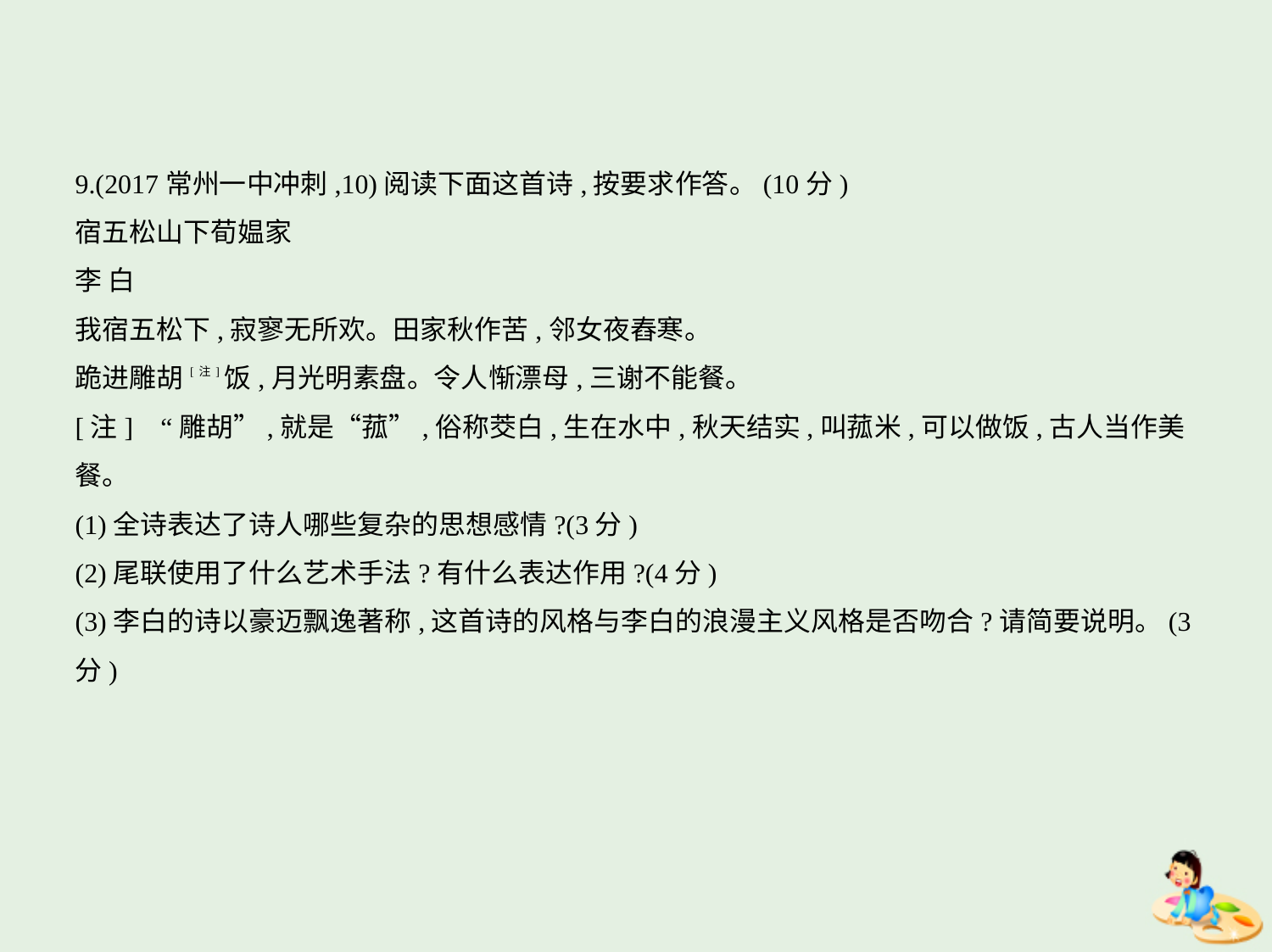

9.(2017常州一中冲刺,10)阅读下面这首诗,按要求作答。(10分)
宿五松山下荀媪家
李 白
我宿五松下,寂寥无所欢。田家秋作苦,邻女夜舂寒。
跪进雕胡[注]饭,月光明素盘。令人惭漂母,三谢不能餐。
[注]    “雕胡”,就是“菰”,俗称茭白,生在水中,秋天结实,叫菰米,可以做饭,古人当作美餐。
(1)全诗表达了诗人哪些复杂的思想感情?(3分)
(2)尾联使用了什么艺术手法?有什么表达作用?(4分)
(3)李白的诗以豪迈飘逸著称,这首诗的风格与李白的浪漫主义风格是否吻合?请简要说明。(3分)